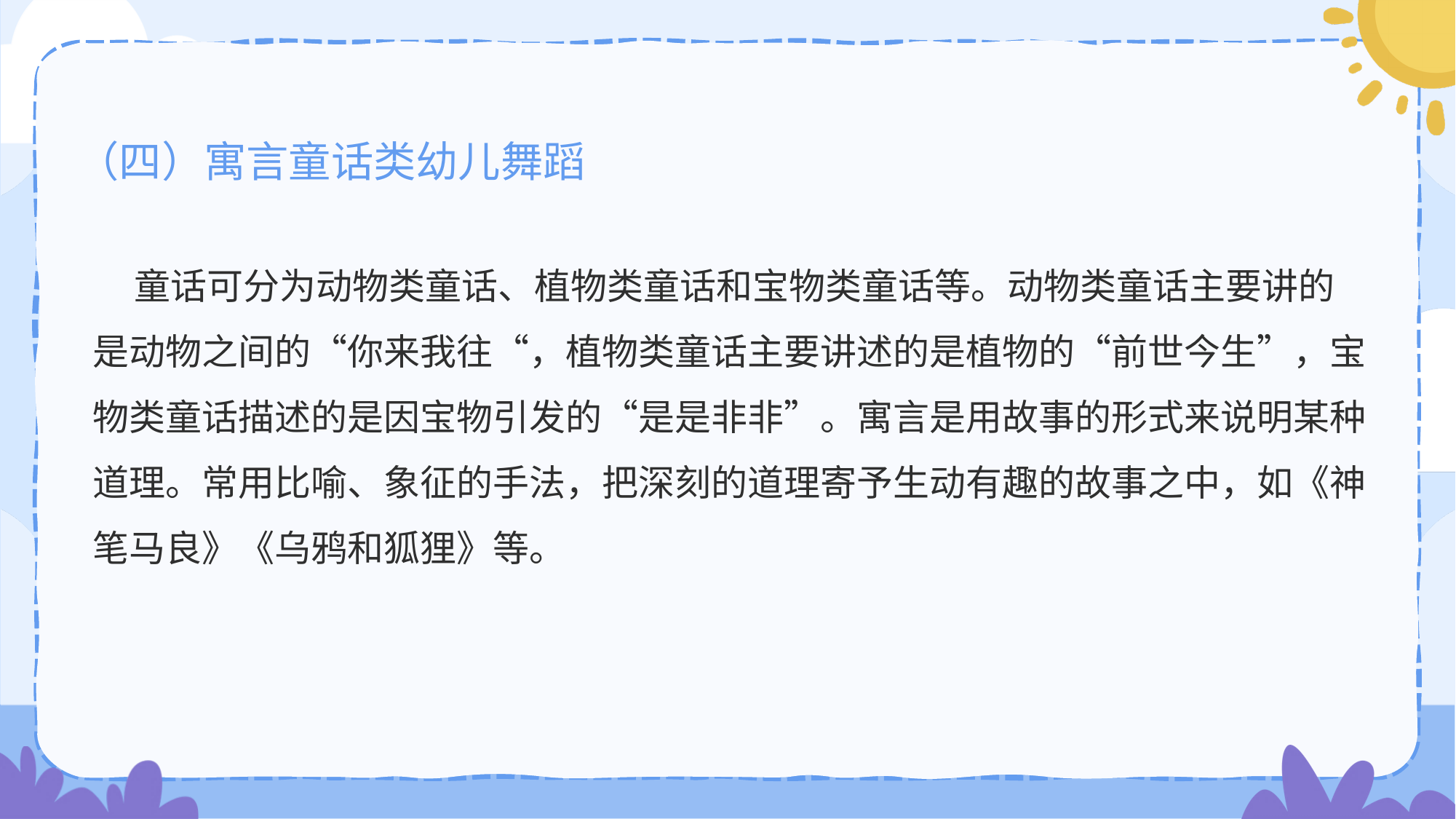

（四）寓言童话类幼儿舞蹈
    童话可分为动物类童话、植物类童话和宝物类童话等。动物类童话主要讲的是动物之间的“你来我往“，植物类童话主要讲述的是植物的“前世今生”，宝物类童话描述的是因宝物引发的“是是非非”。寓言是用故事的形式来说明某种道理。常用比喻、象征的手法，把深刻的道理寄予生动有趣的故事之中，如《神笔马良》《乌鸦和狐狸》等。